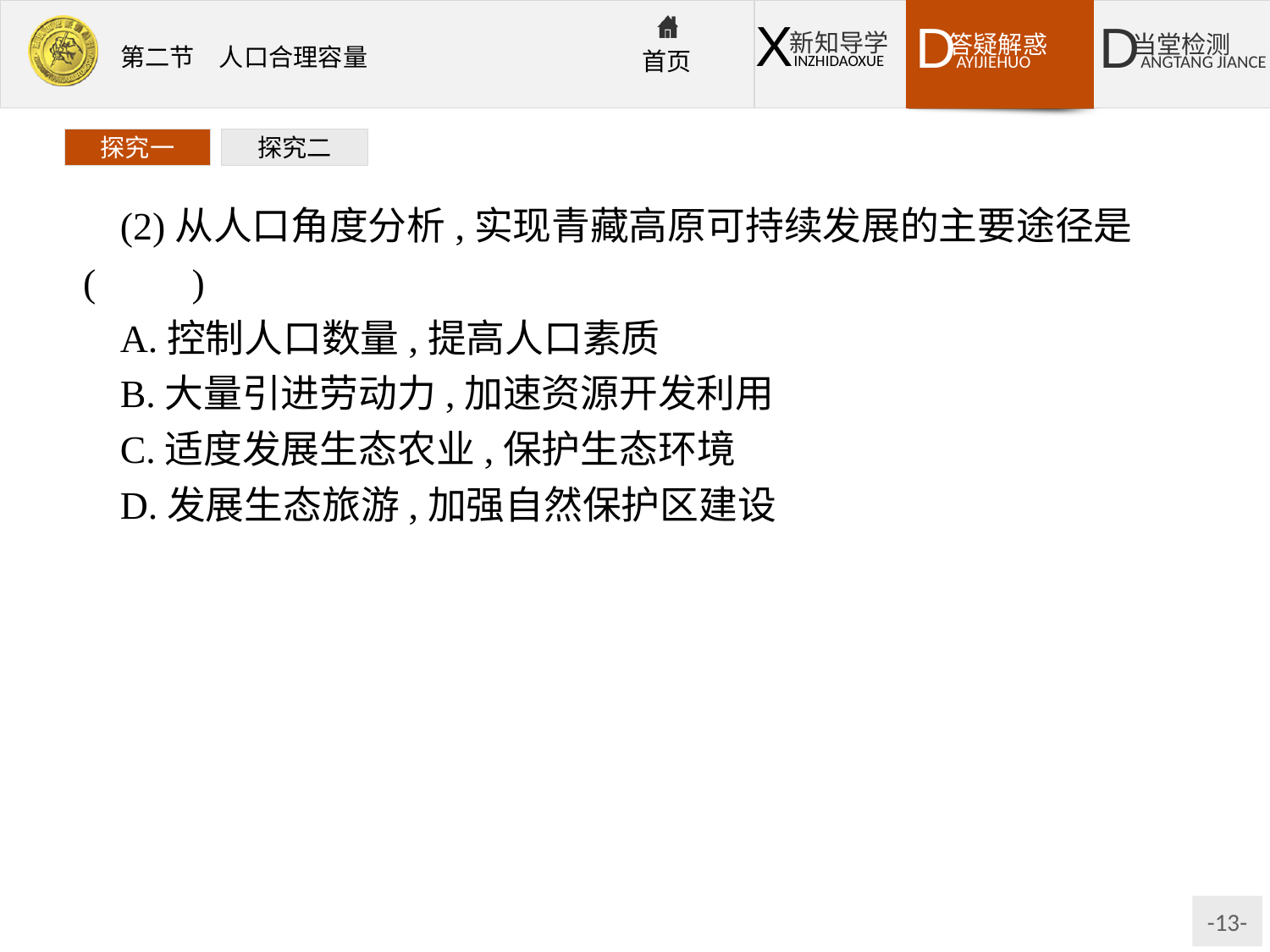

探究一
探究二
(2)从人口角度分析,实现青藏高原可持续发展的主要途径是(　　)
A.控制人口数量,提高人口素质
B.大量引进劳动力,加速资源开发利用
C.适度发展生态农业,保护生态环境
D.发展生态旅游,加强自然保护区建设
解析第(1)题,人均资源占有量的多少与人口数量、资源数量有关,而资源数量又受开发、保护、利用率等的影响。第(2)题,题目问的是“从人口角度”,虽然选项C、D说法也利于青藏高原实现可持续发展,但与题目要求不符;选项B不可取,青藏高原生态脆弱,人口容量有限,不可大量引进劳动力。
答案(1)D　(2)A